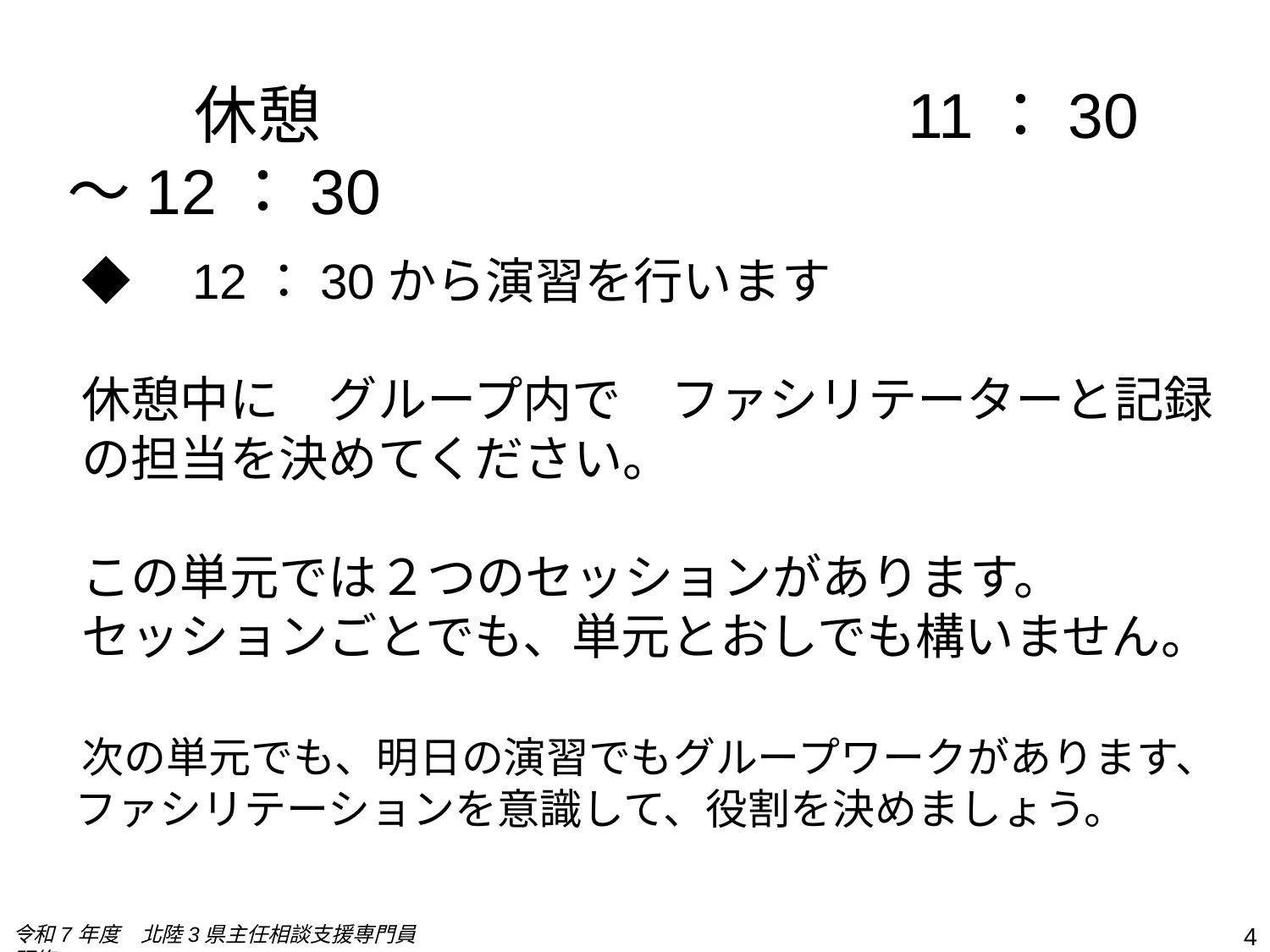

休憩　　　　　　　　　11：30～12：30

　◆　12：30から演習を行います

　休憩中に　グループ内で　ファシリテーターと記録
　の担当を決めてください。

　この単元では２つのセッションがあります。
　セッションごとでも、単元とおしでも構いません。

　次の単元でも、明日の演習でもグループワークがあります、
　ファシリテーションを意識して、役割を決めましょう。

令和7年度　北陸3県主任相談支援専門員研修
4